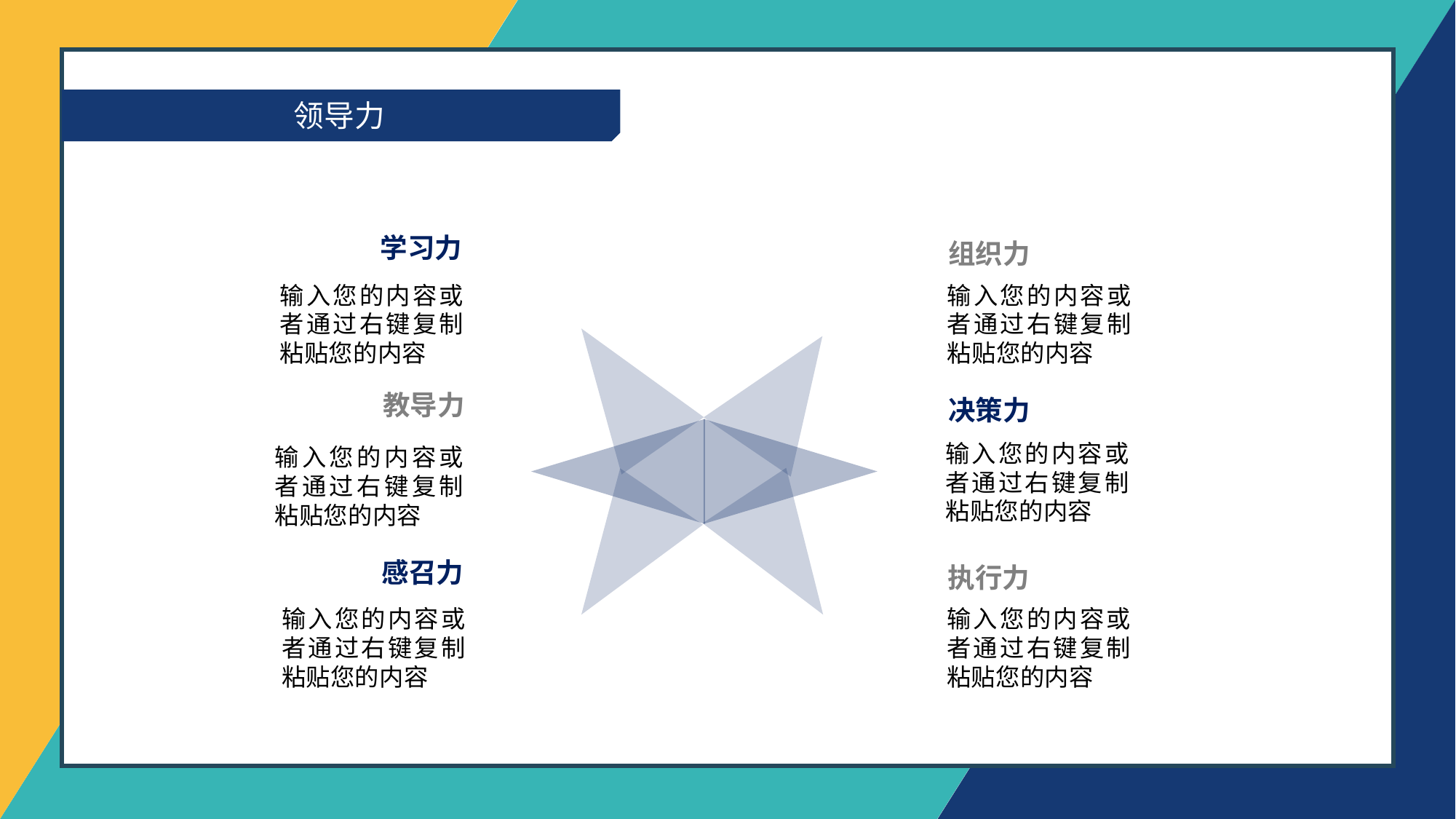

领导力
学习力
组织力
输入您的内容或者通过右键复制粘贴您的内容
输入您的内容或者通过右键复制粘贴您的内容

教导力
决策力
输入您的内容或者通过右键复制粘贴您的内容
输入您的内容或者通过右键复制粘贴您的内容
感召力
执行力
输入您的内容或者通过右键复制粘贴您的内容
输入您的内容或者通过右键复制粘贴您的内容